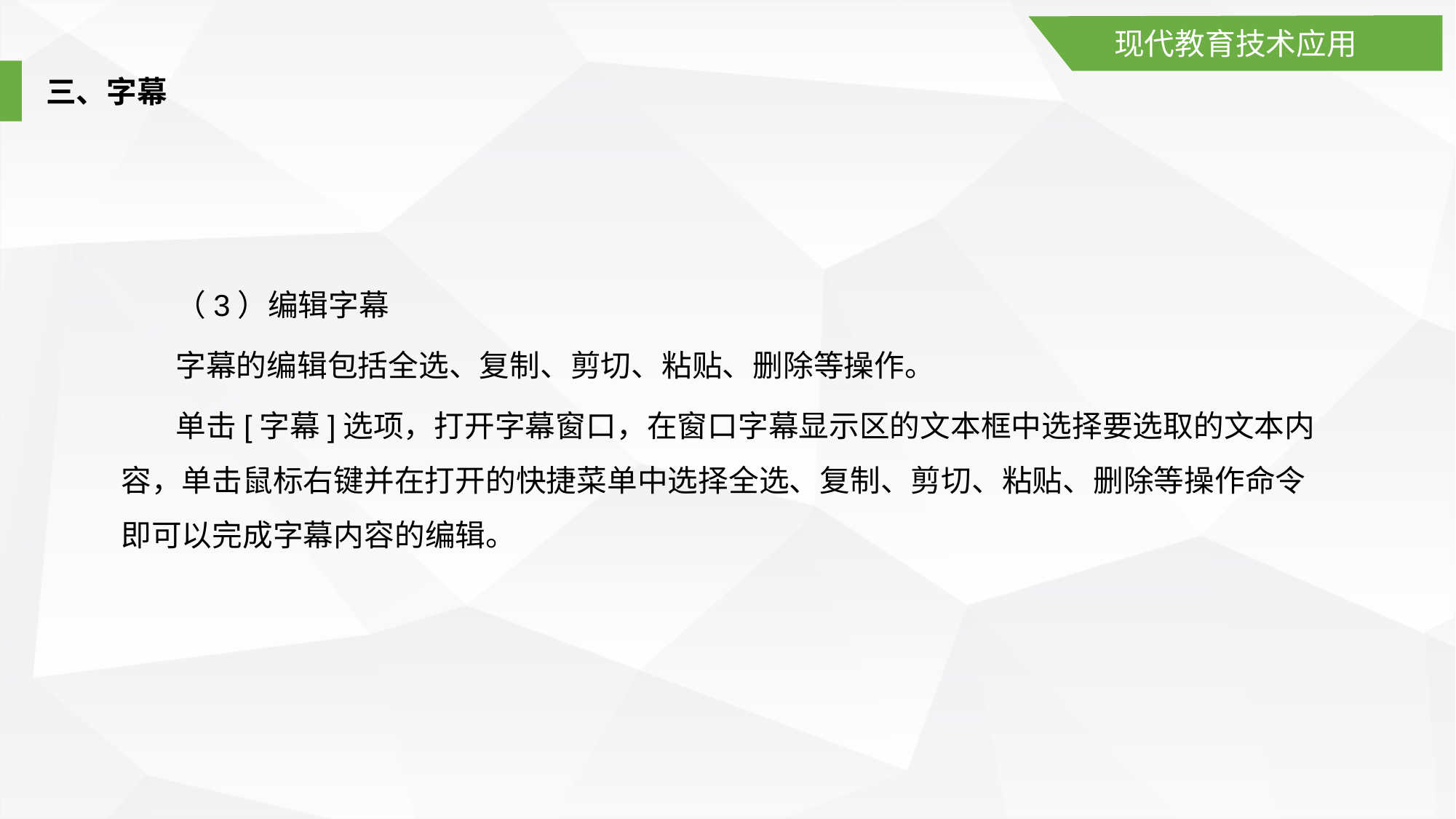

现代教育技术应用

三、字幕
（3）编辑字幕
字幕的编辑包括全选、复制、剪切、粘贴、删除等操作。
单击[字幕]选项，打开字幕窗口，在窗口字幕显示区的文本框中选择要选取的文本内容，单击鼠标右键并在打开的快捷菜单中选择全选、复制、剪切、粘贴、删除等操作命令即可以完成字幕内容的编辑。